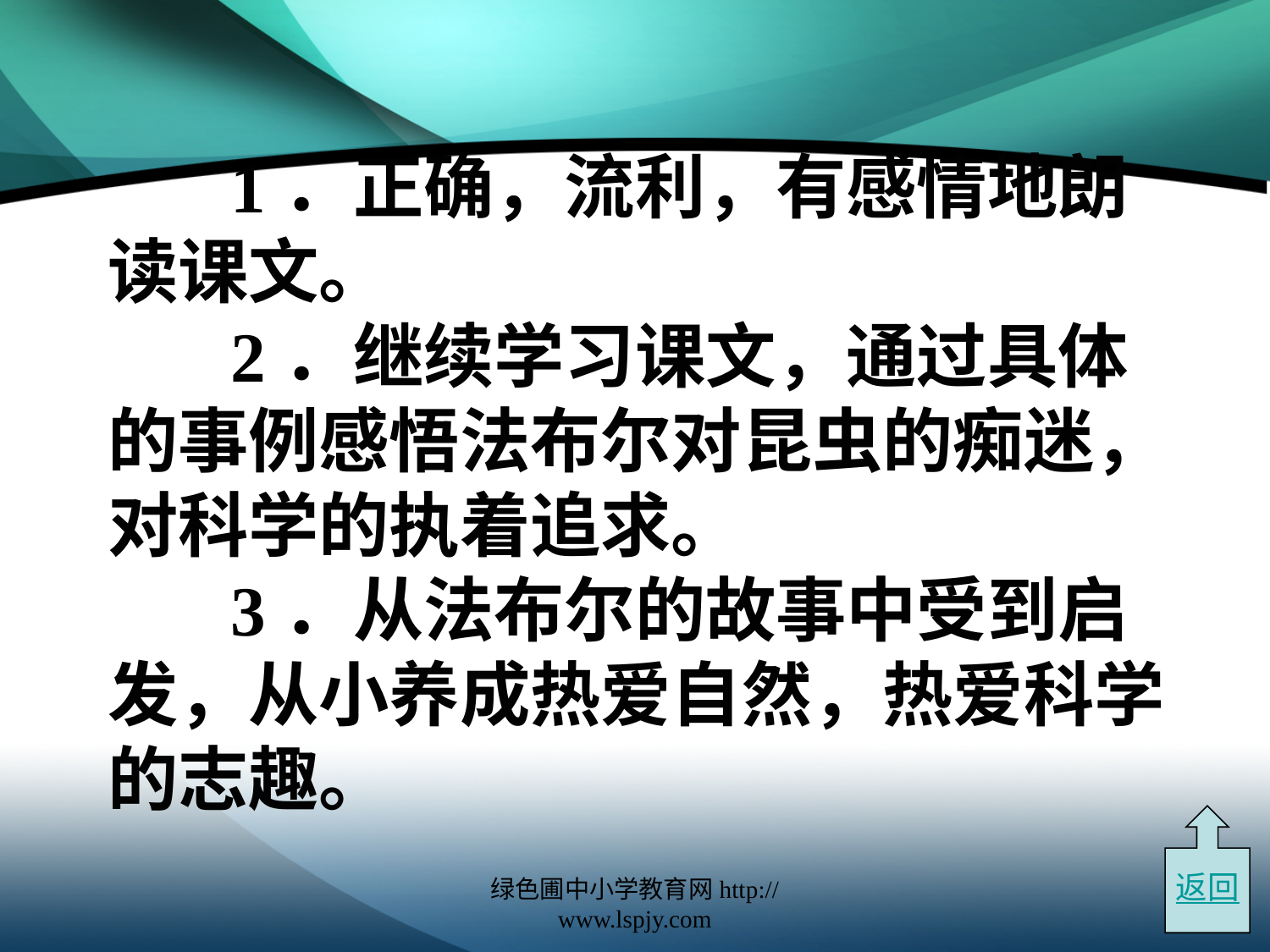

1．正确，流利，有感情地朗读课文。
       2．继续学习课文，通过具体的事例感悟法布尔对昆虫的痴迷，对科学的执着追求。
       3．从法布尔的故事中受到启发，从小养成热爱自然，热爱科学的志趣。
返回
绿色圃中小学教育网http://www.lspjy.com